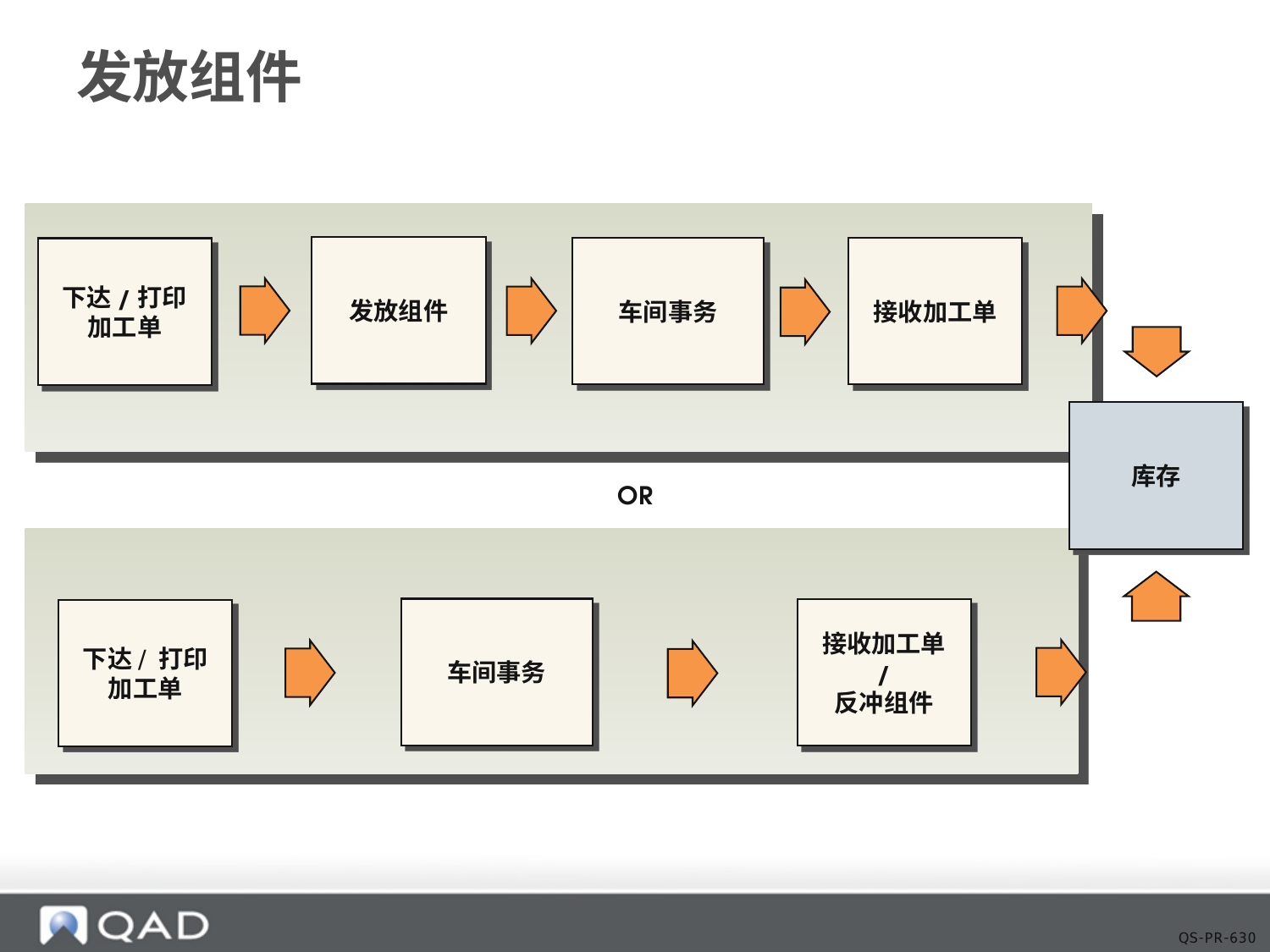

# 发放组件

发放组件
车间事务
接收加工单
下达/打印
加工单

库存
OR

车间事务
接收加工单
/
反冲组件
下达/打印
加工单

QS-PR-630